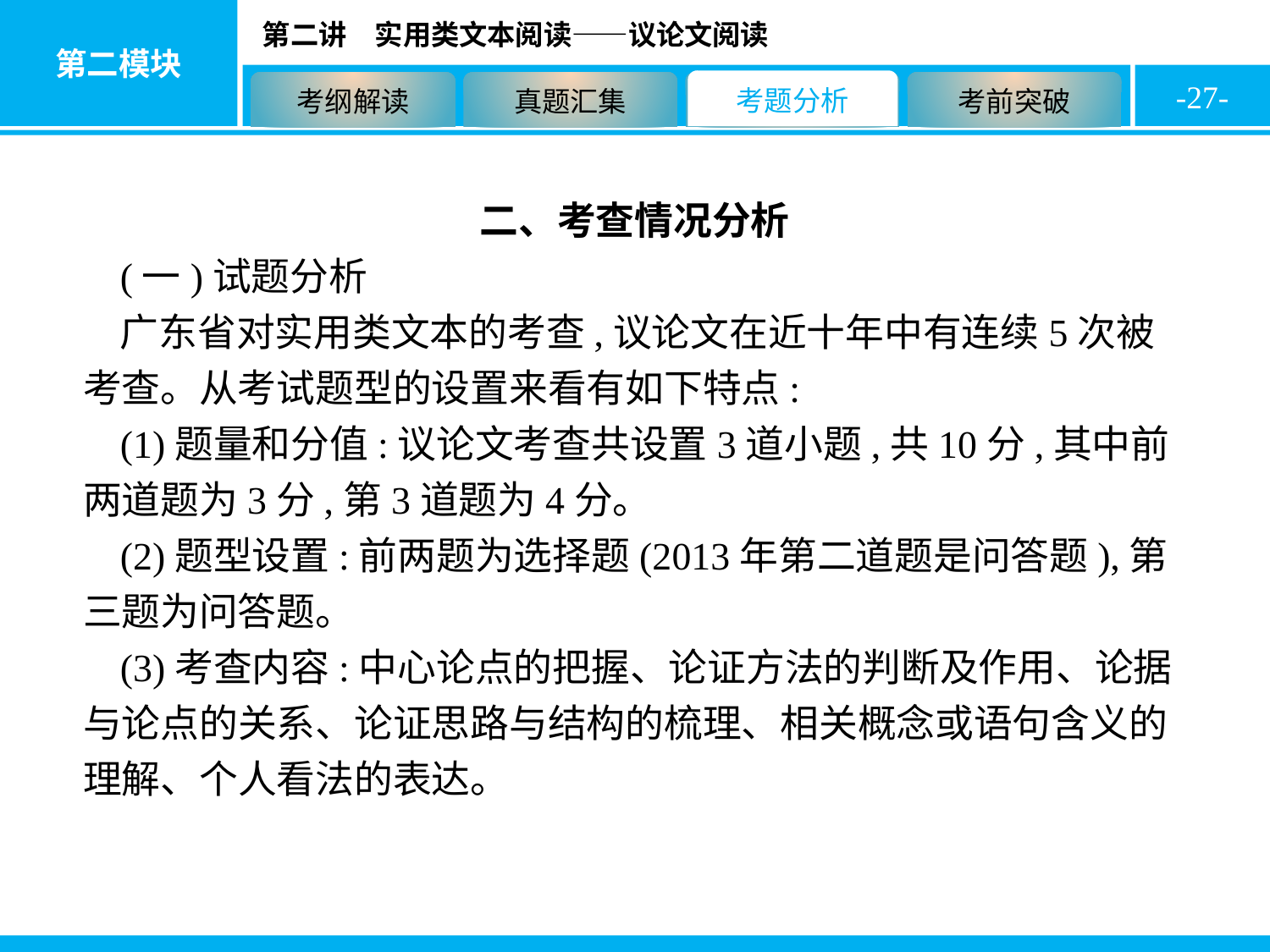

-27-
二、考查情况分析
(一)试题分析
广东省对实用类文本的考查,议论文在近十年中有连续5次被考查。从考试题型的设置来看有如下特点:
(1)题量和分值:议论文考查共设置3道小题,共10分,其中前两道题为3分,第3道题为4分。
(2)题型设置:前两题为选择题(2013年第二道题是问答题),第三题为问答题。
(3)考查内容:中心论点的把握、论证方法的判断及作用、论据与论点的关系、论证思路与结构的梳理、相关概念或语句含义的理解、个人看法的表达。